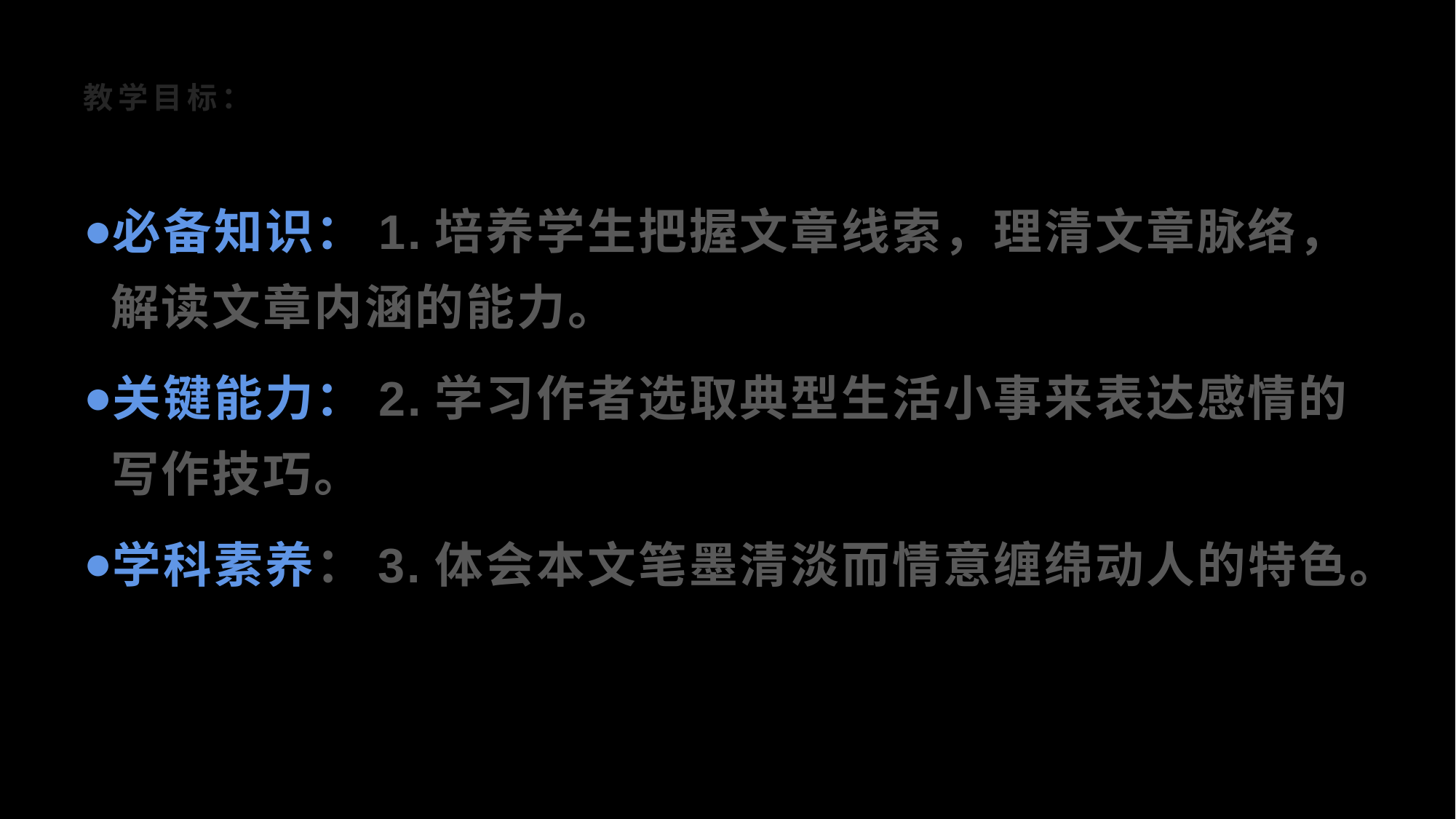

# 教学目标：
必备知识：1.培养学生把握文章线索，理清文章脉络，解读文章内涵的能力。
关键能力：2.学习作者选取典型生活小事来表达感情的写作技巧。
学科素养：3.体会本文笔墨清淡而情意缠绵动人的特色。